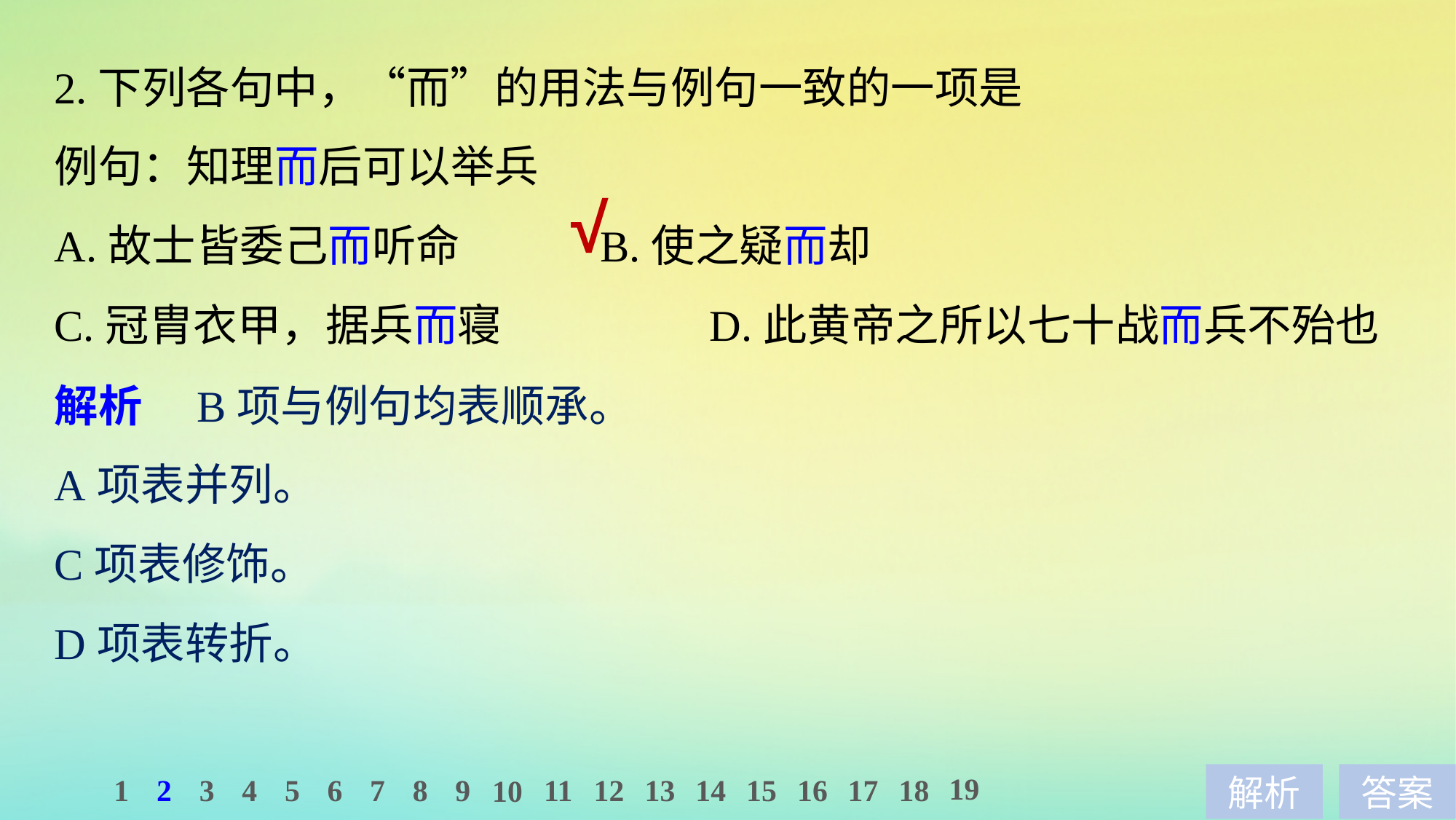

2.下列各句中，“而”的用法与例句一致的一项是
例句：知理而后可以举兵
A.故士皆委己而听命		B.使之疑而却
C.冠胄衣甲，据兵而寝		D.此黄帝之所以七十战而兵不殆也
√
解析　B项与例句均表顺承。
A项表并列。
C项表修饰。
D项表转折。
19
1
2
3
4
5
6
7
8
9
11
12
13
14
15
16
17
18
10
解析
答案